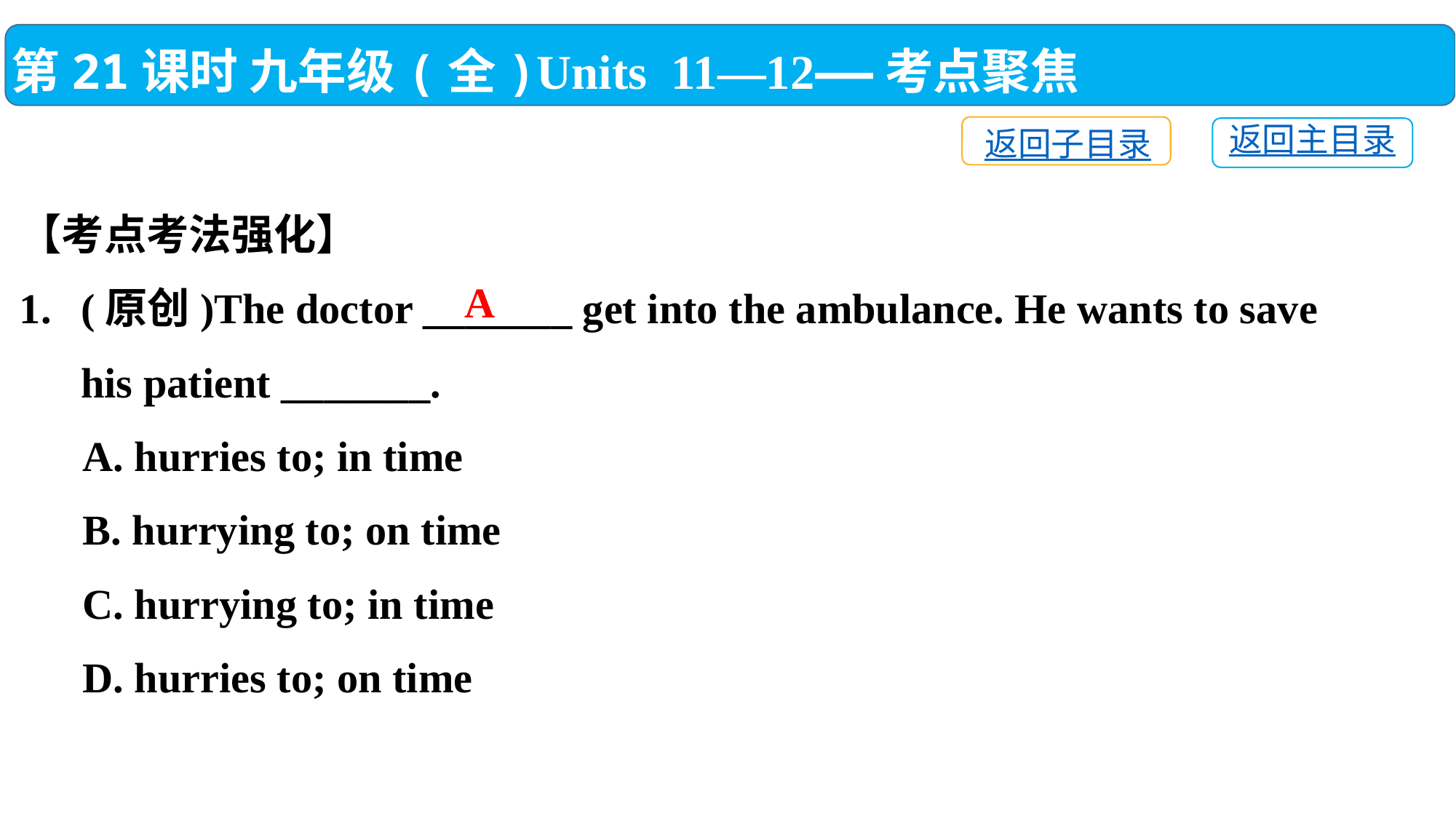

第21课时 九年级(全)Units  11—12——考点聚焦

返回子目录
返回主目录
【考点考法强化】
(原创)The doctor _______ get into the ambulance. He wants to save his patient _______.
      A. hurries to; in time
      B. hurrying to; on time
      C. hurrying to; in time
      D. hurries to; on time

A